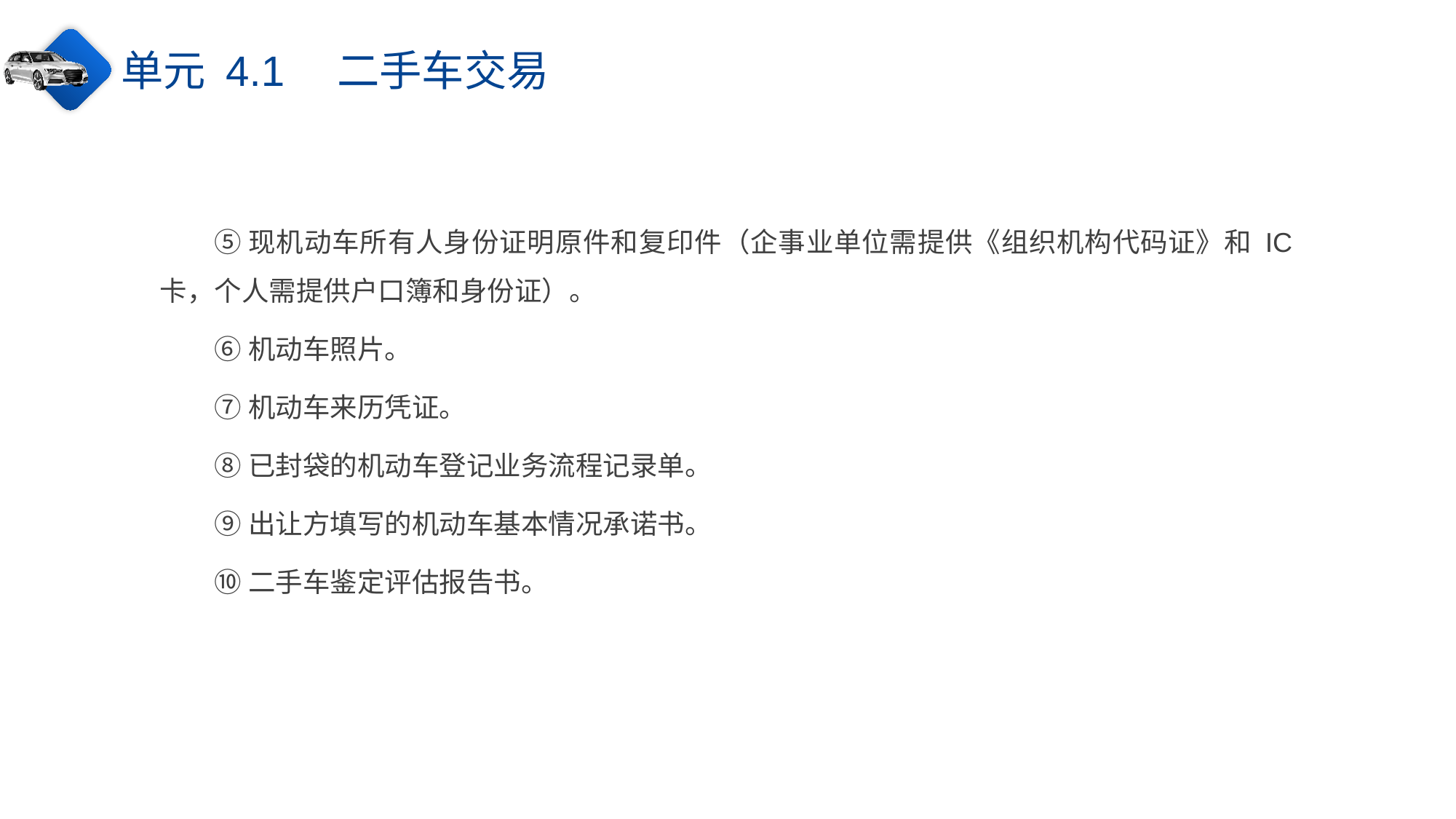

单元 4.1　二手车交易
⑤现机动车所有人身份证明原件和复印件（企事业单位需提供《组织机构代码证》和 IC卡，个人需提供户口簿和身份证）。
⑥机动车照片。
⑦机动车来历凭证。
⑧已封袋的机动车登记业务流程记录单。
⑨出让方填写的机动车基本情况承诺书。
⑩二手车鉴定评估报告书。